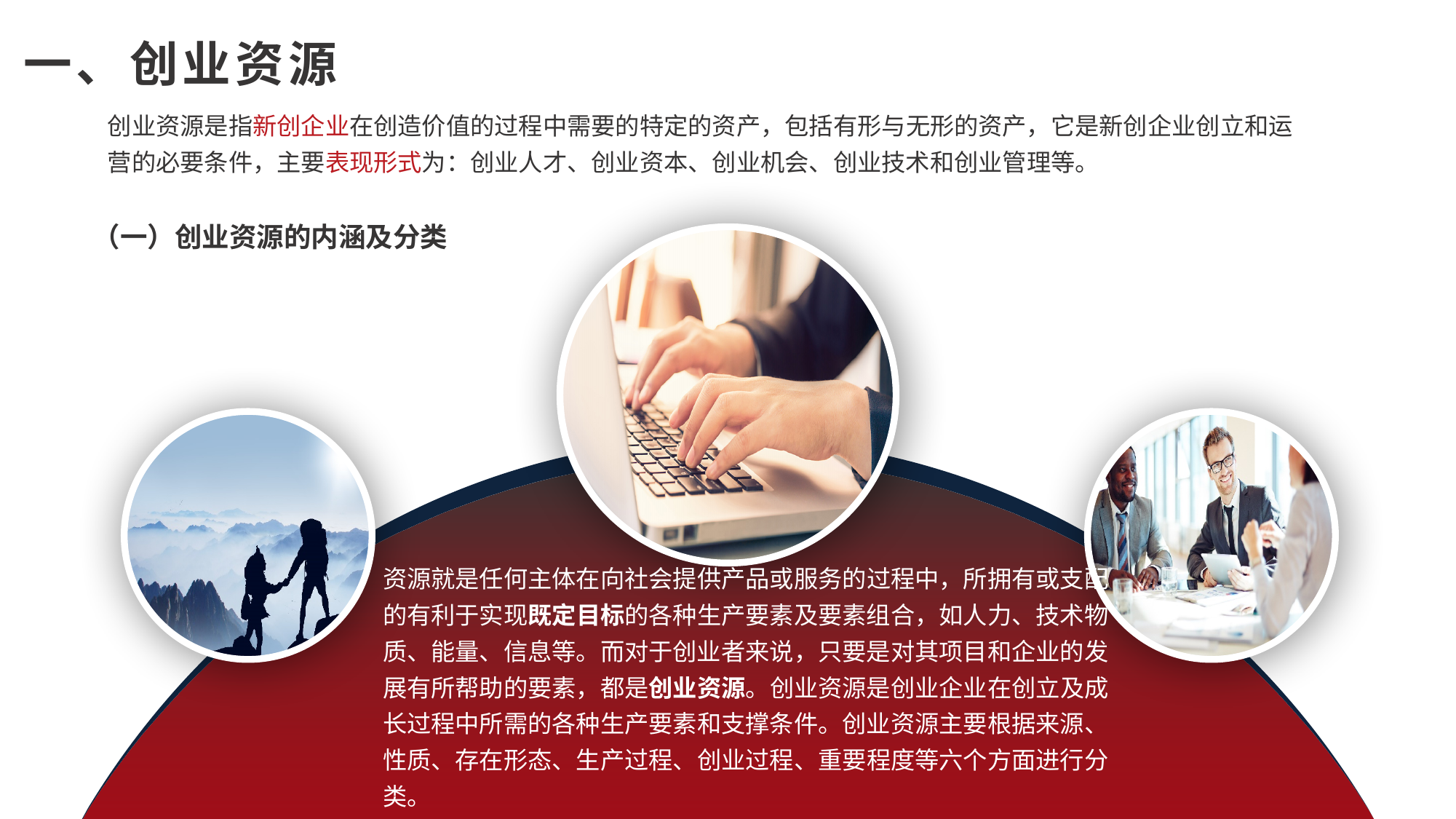

一、创业资源
创业资源是指新创企业在创造价值的过程中需要的特定的资产，包括有形与无形的资产，它是新创企业创立和运营的必要条件，主要表现形式为：创业人才、创业资本、创业机会、创业技术和创业管理等。
（一）创业资源的内涵及分类

资源就是任何主体在向社会提供产品或服务的过程中，所拥有或支配的有利于实现既定目标的各种生产要素及要素组合，如人力、技术物质、能量、信息等。而对于创业者来说，只要是对其项目和企业的发展有所帮助的要素，都是创业资源。创业资源是创业企业在创立及成长过程中所需的各种生产要素和支撑条件。创业资源主要根据来源、性质、存在形态、生产过程、创业过程、重要程度等六个方面进行分类。